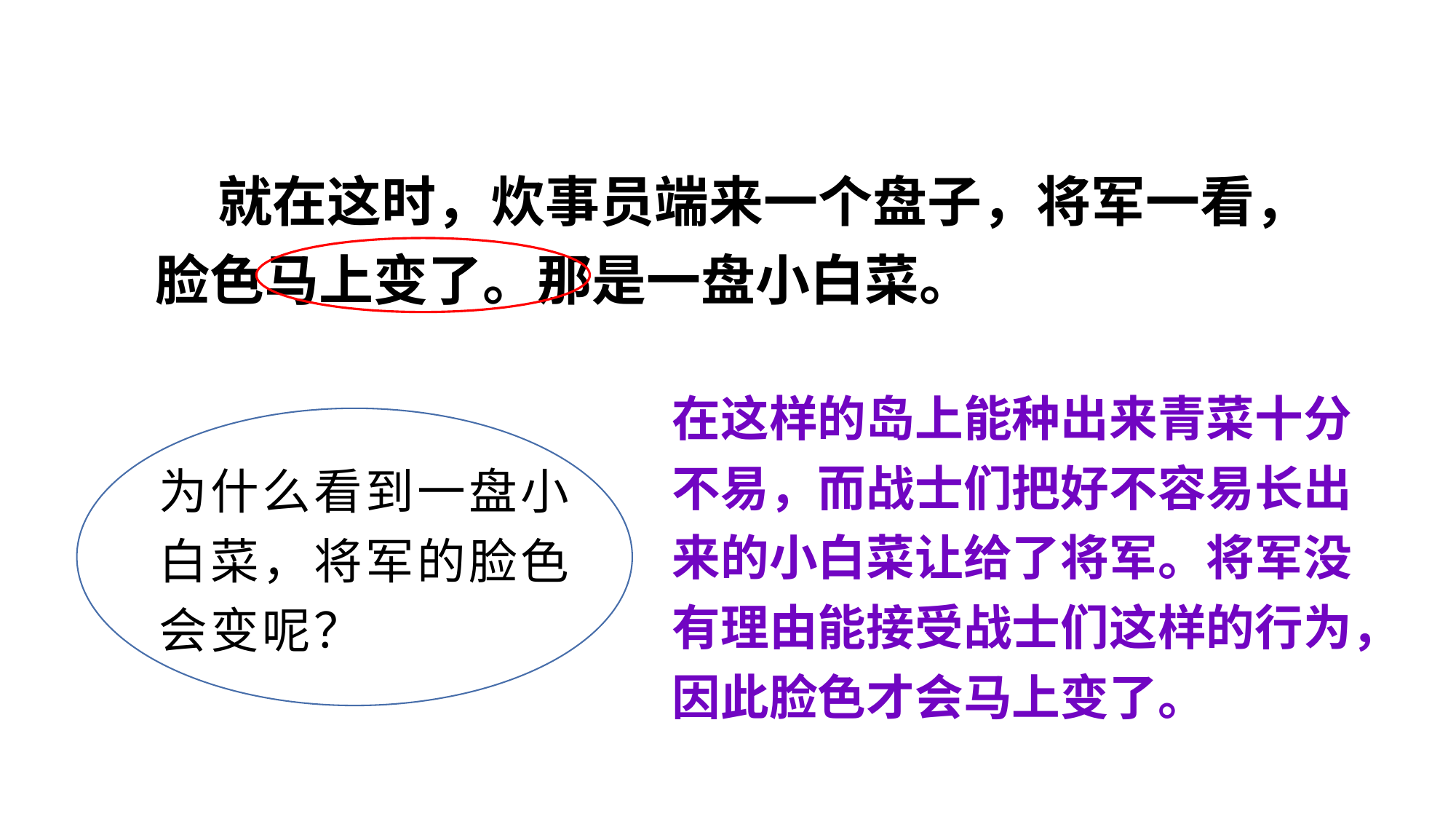

就在这时，炊事员端来一个盘子，将军一看，脸色马上变了。那是一盘小白菜。

在这样的岛上能种出来青菜十分不易，而战士们把好不容易长出来的小白菜让给了将军。将军没有理由能接受战士们这样的行为，因此脸色才会马上变了。

为什么看到一盘小白菜，将军的脸色会变呢？